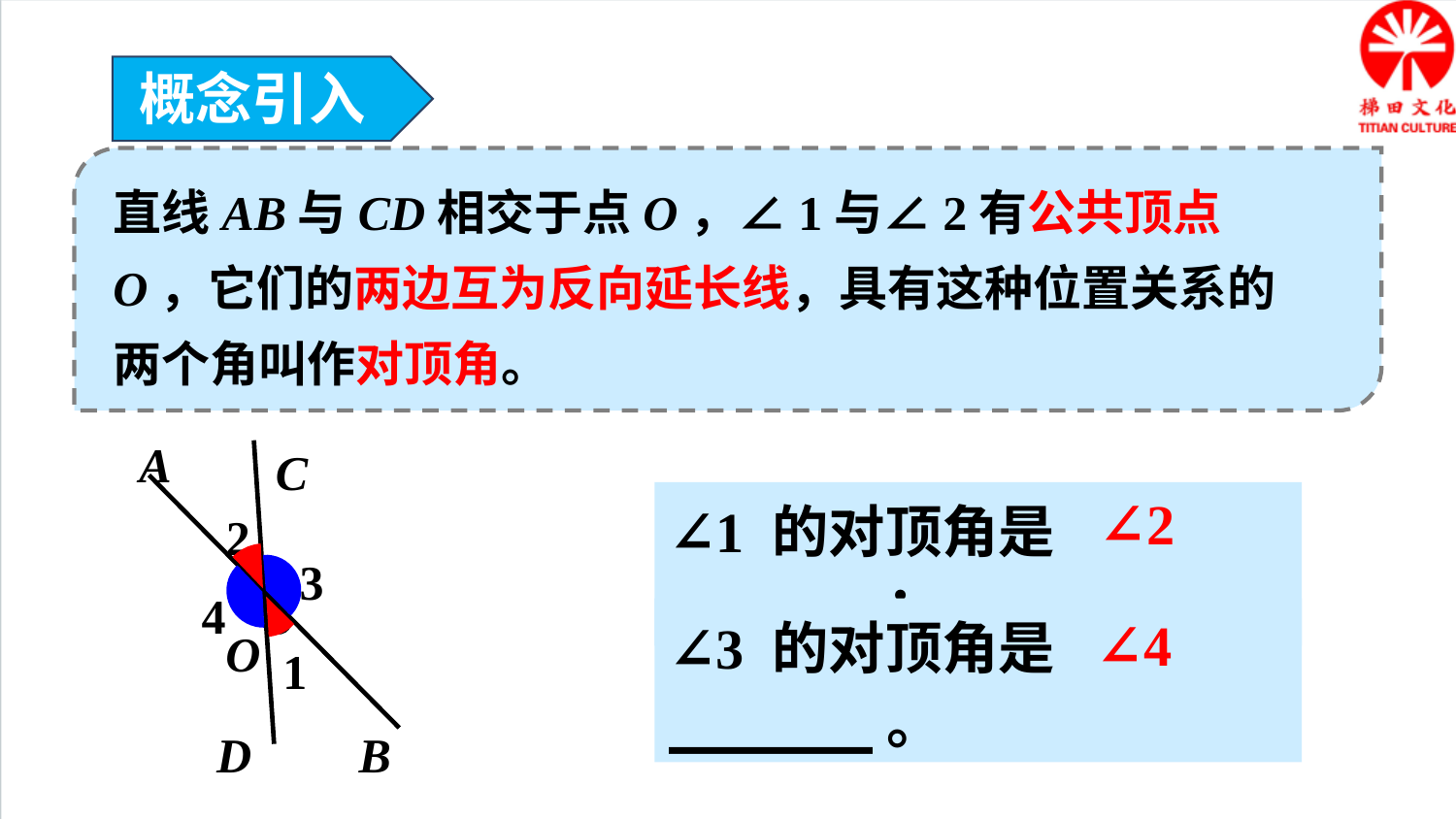

概念引入

直线AB与CD相交于点O，∠1与∠2有公共顶点O，它们的两边互为反向延长线，具有这种位置关系的两个角叫作对顶角。
A
C
2
3

4

O

1
B
D
∠2
∠1 的对顶角是______；

∠3 的对顶角是______。
∠4